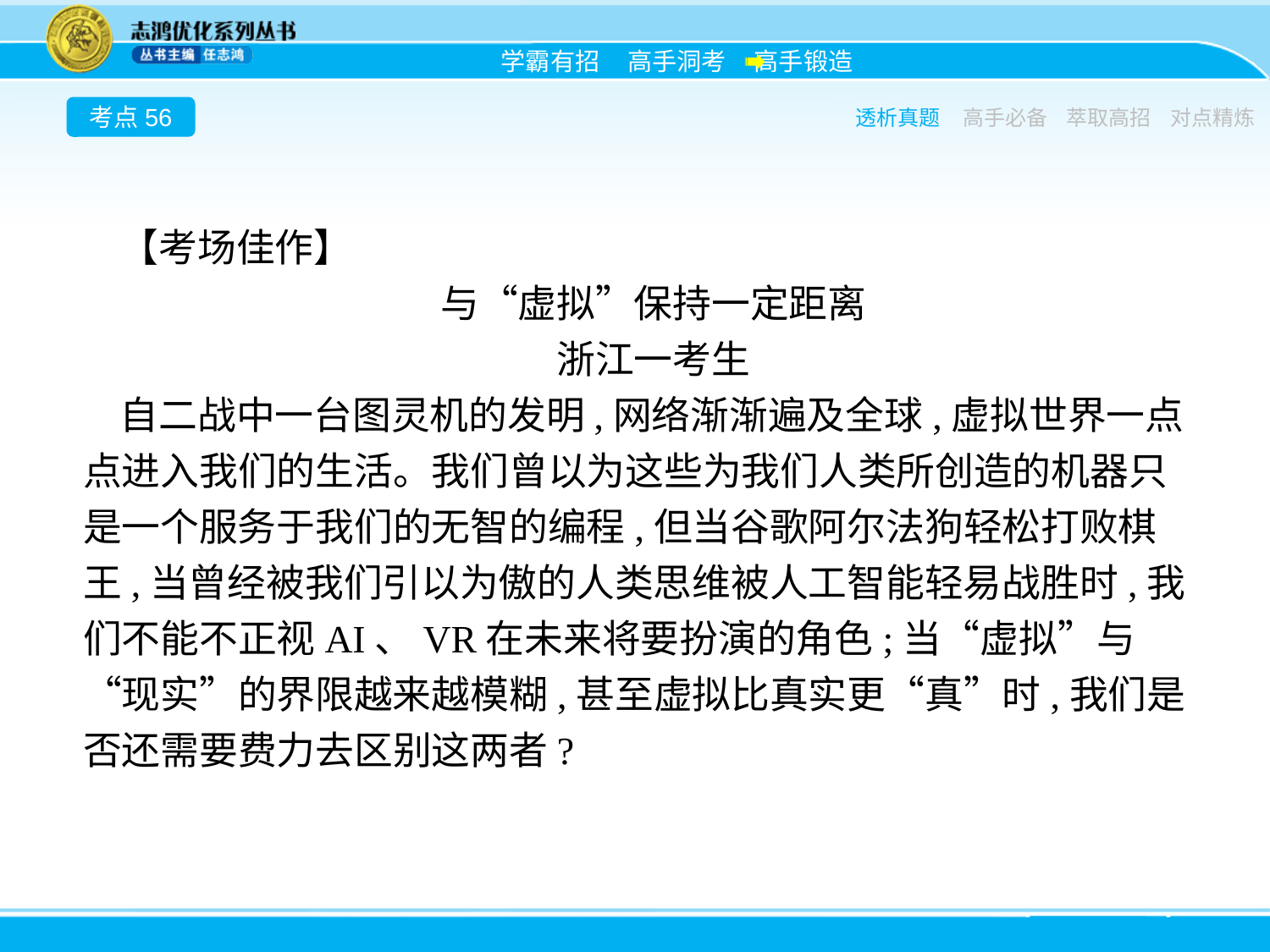

考点56
透析真题
高手必备
萃取高招
对点精炼
【考场佳作】
与“虚拟”保持一定距离
浙江一考生
自二战中一台图灵机的发明,网络渐渐遍及全球,虚拟世界一点点进入我们的生活。我们曾以为这些为我们人类所创造的机器只是一个服务于我们的无智的编程,但当谷歌阿尔法狗轻松打败棋王,当曾经被我们引以为傲的人类思维被人工智能轻易战胜时,我们不能不正视AI、VR在未来将要扮演的角色;当“虚拟”与“现实”的界限越来越模糊,甚至虚拟比真实更“真”时,我们是否还需要费力去区别这两者?